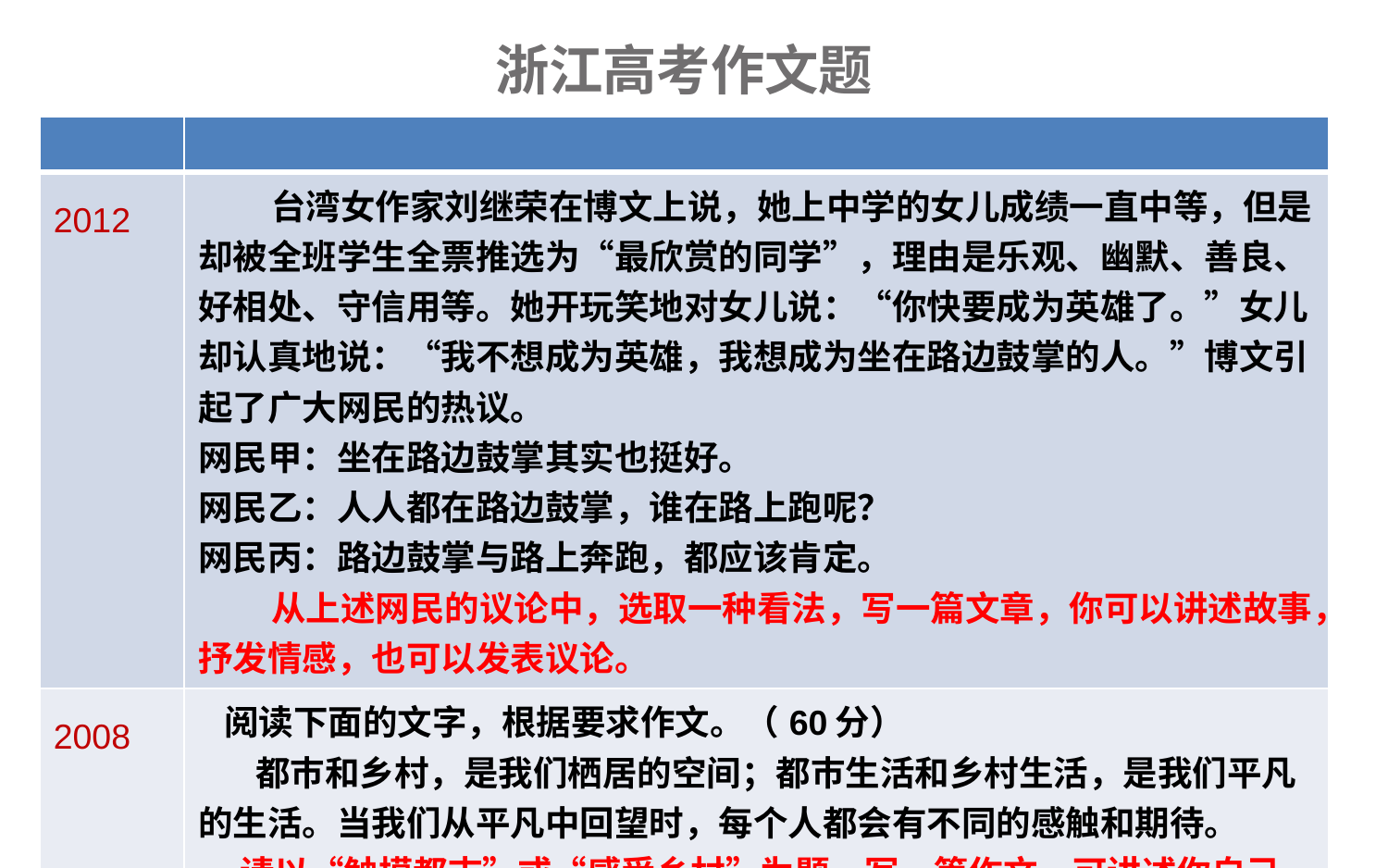

# 浙江高考作文题
|  |  |
| --- | --- |
| 2012 | 台湾女作家刘继荣在博文上说，她上中学的女儿成绩一直中等，但是却被全班学生全票推选为“最欣赏的同学”，理由是乐观、幽默、善良、好相处、守信用等。她开玩笑地对女儿说：“你快要成为英雄了。”女儿却认真地说：“我不想成为英雄，我想成为坐在路边鼓掌的人。”博文引起了广大网民的热议。 网民甲：坐在路边鼓掌其实也挺好。 网民乙：人人都在路边鼓掌，谁在路上跑呢？ 网民丙：路边鼓掌与路上奔跑，都应该肯定。 从上述网民的议论中，选取一种看法，写一篇文章，你可以讲述故事，抒发情感，也可以发表议论。 |
| 2008 | 阅读下面的文字，根据要求作文。（60分） 都巿和乡村，是我们栖居的空间；都巿生活和乡村生活，是我们平凡的生活。当我们从平凡中回望时，每个人都会有不同的感触和期待。 请以“触摸都巿”或“感受乡村”为题，写一篇作文，可讲述你自己或身边的故事，抒发你的真情实感，也可阐明你的思想观 |